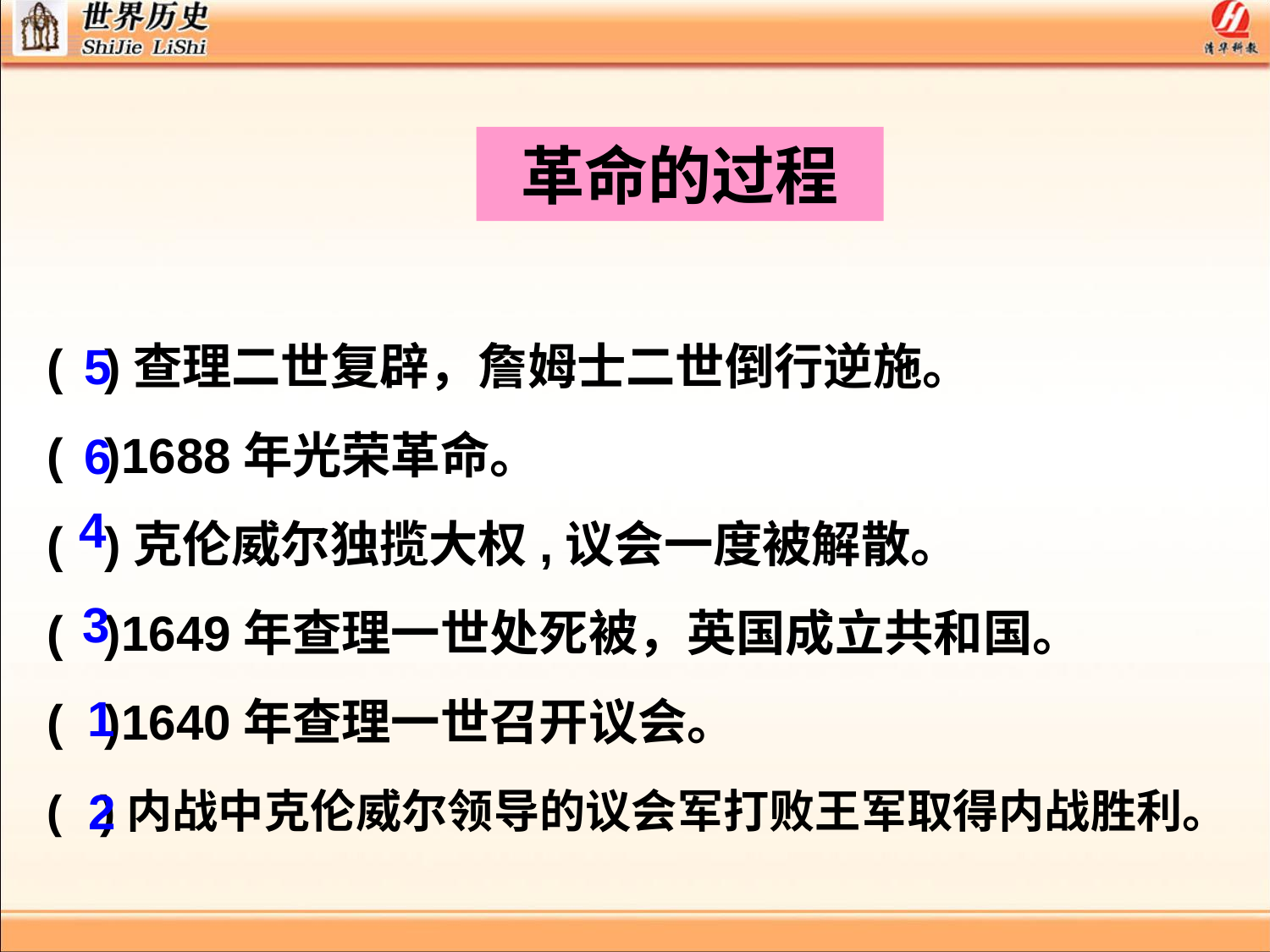

革命的过程
# (   )查理二世复辟，詹姆士二世倒行逆施。
(   )1688年光荣革命。
(   )克伦威尔独揽大权,议会一度被解散。
(   )1649年查理一世处死被，英国成立共和国。
(   )1640年查理一世召开议会。
(   )内战中克伦威尔领导的议会军打败王军取得内战胜利。
5
6
4
3
1
2